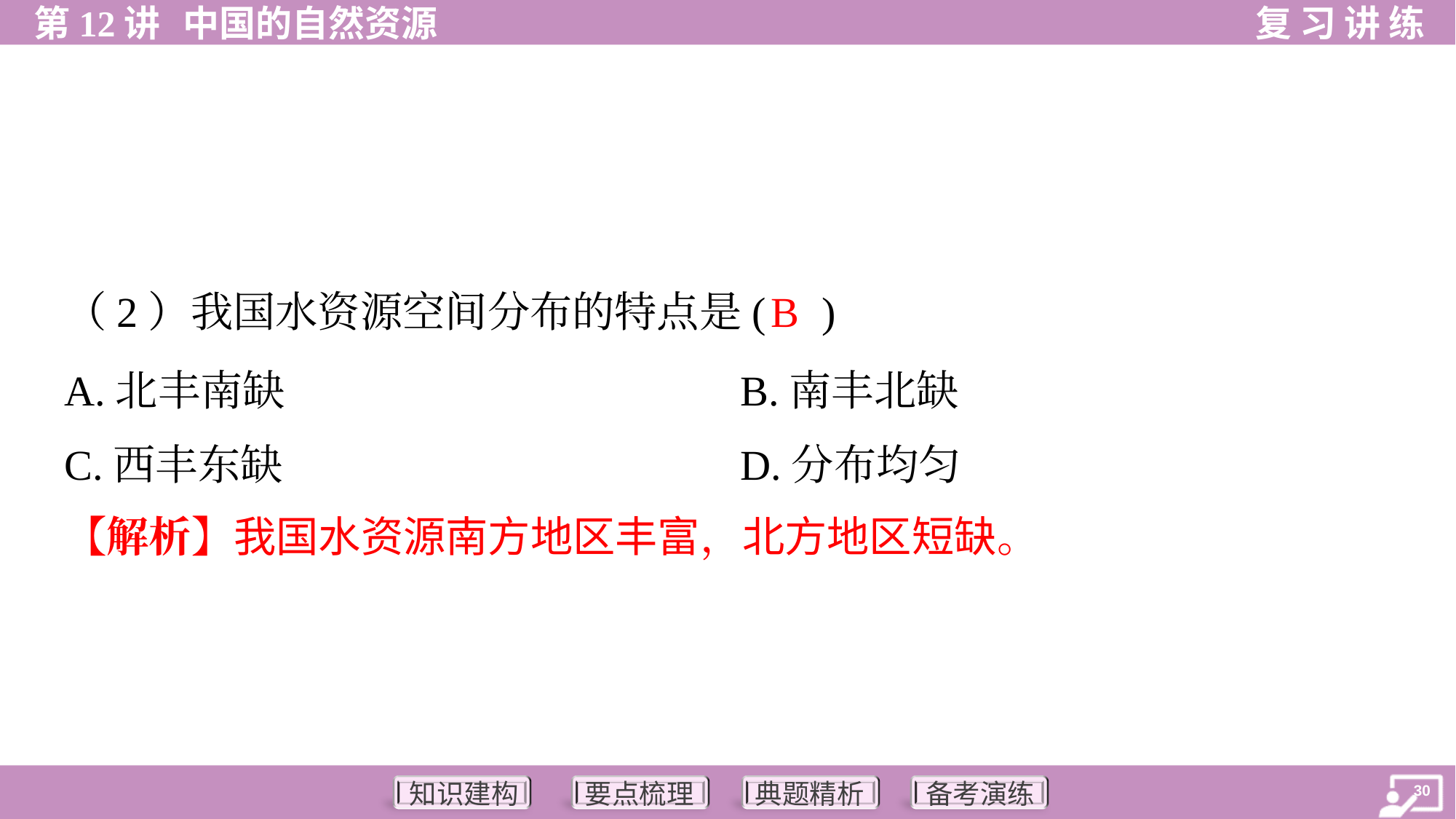

B
（2）我国水资源空间分布的特点是(     )
A.北丰南缺	B.南丰北缺
C.西丰东缺	D.分布均匀
【解析】我国水资源南方地区丰富，北方地区短缺。